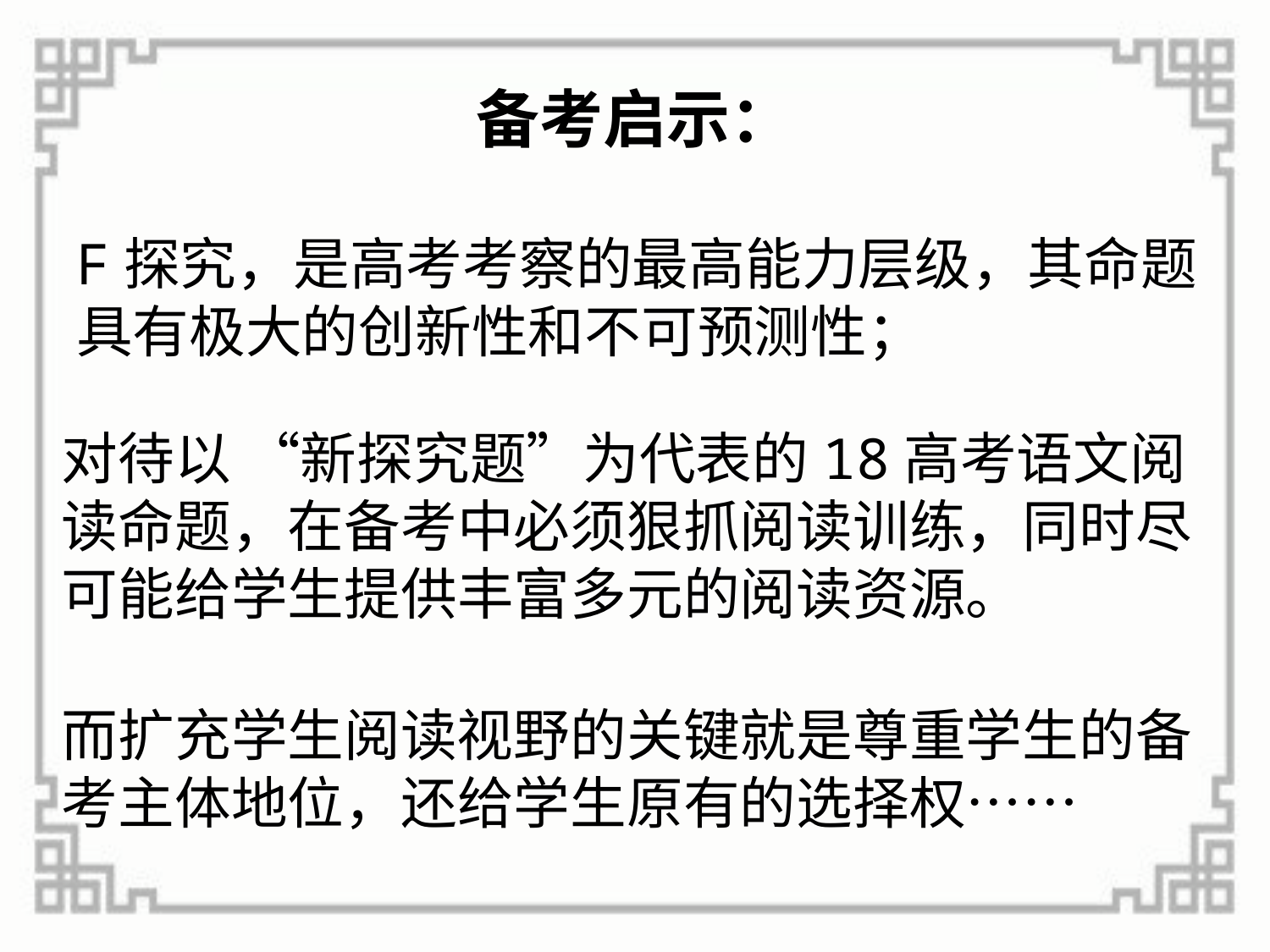

# 备考启示：
F探究，是高考考察的最高能力层级，其命题具有极大的创新性和不可预测性；

对待以 “新探究题”为代表的18高考语文阅读命题，在备考中必须狠抓阅读训练，同时尽可能给学生提供丰富多元的阅读资源。

而扩充学生阅读视野的关键就是尊重学生的备考主体地位，还给学生原有的选择权……